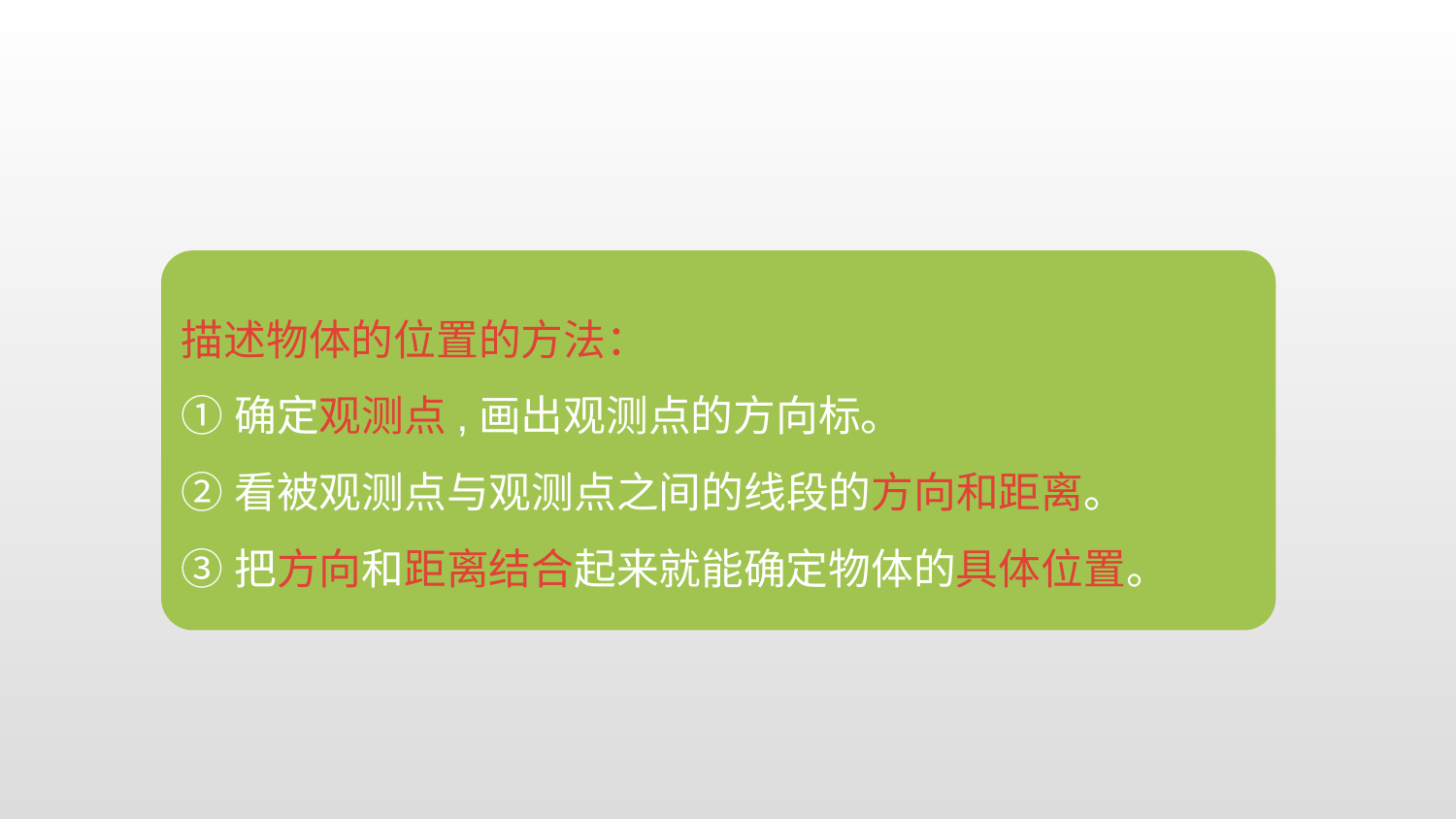

描述物体的位置的方法：
①确定观测点,画出观测点的方向标。
②看被观测点与观测点之间的线段的方向和距离。
③把方向和距离结合起来就能确定物体的具体位置。